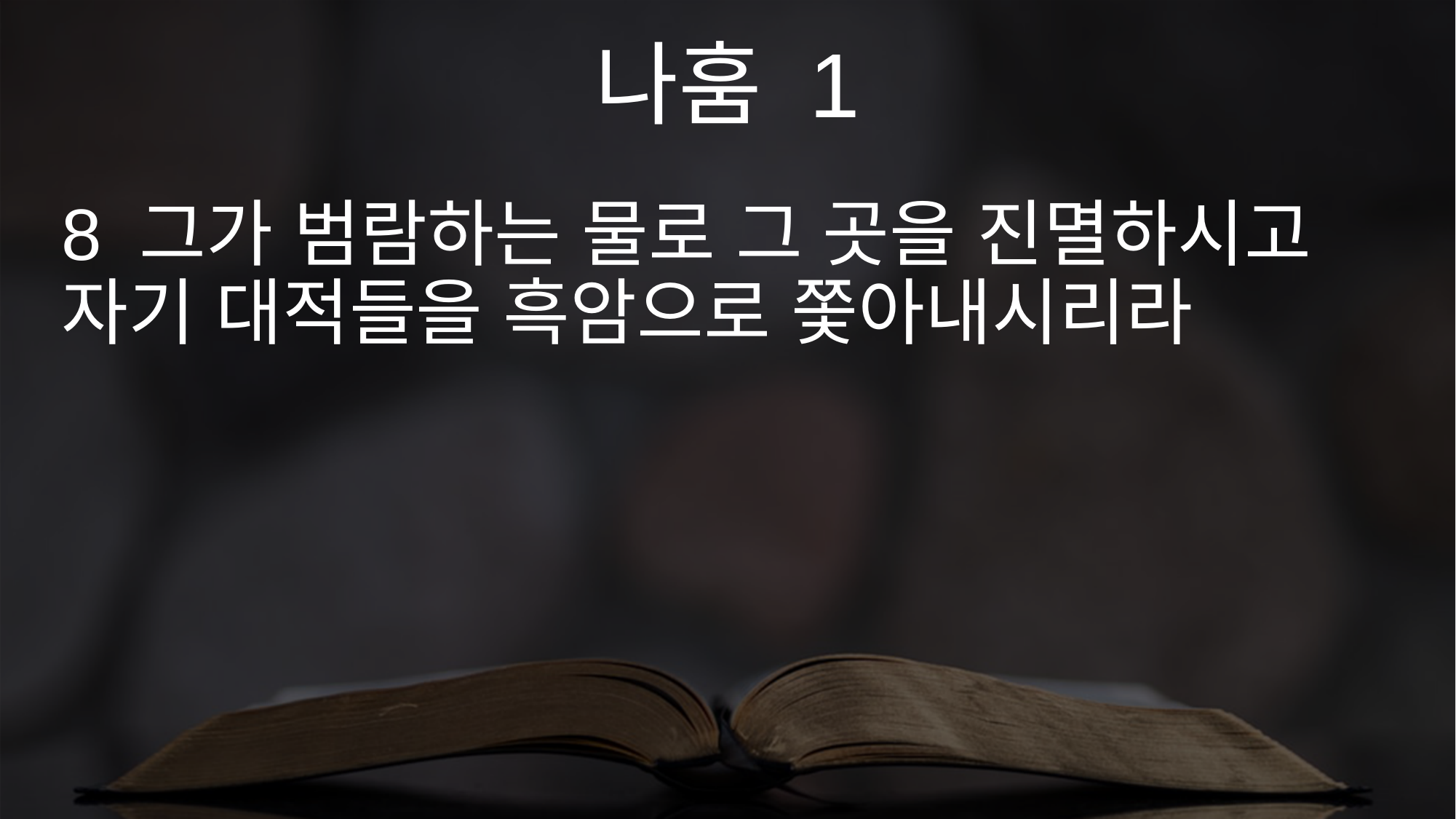

나훔 1
8 그가 범람하는 물로 그 곳을 진멸하시고 자기 대적들을 흑암으로 쫓아내시리라